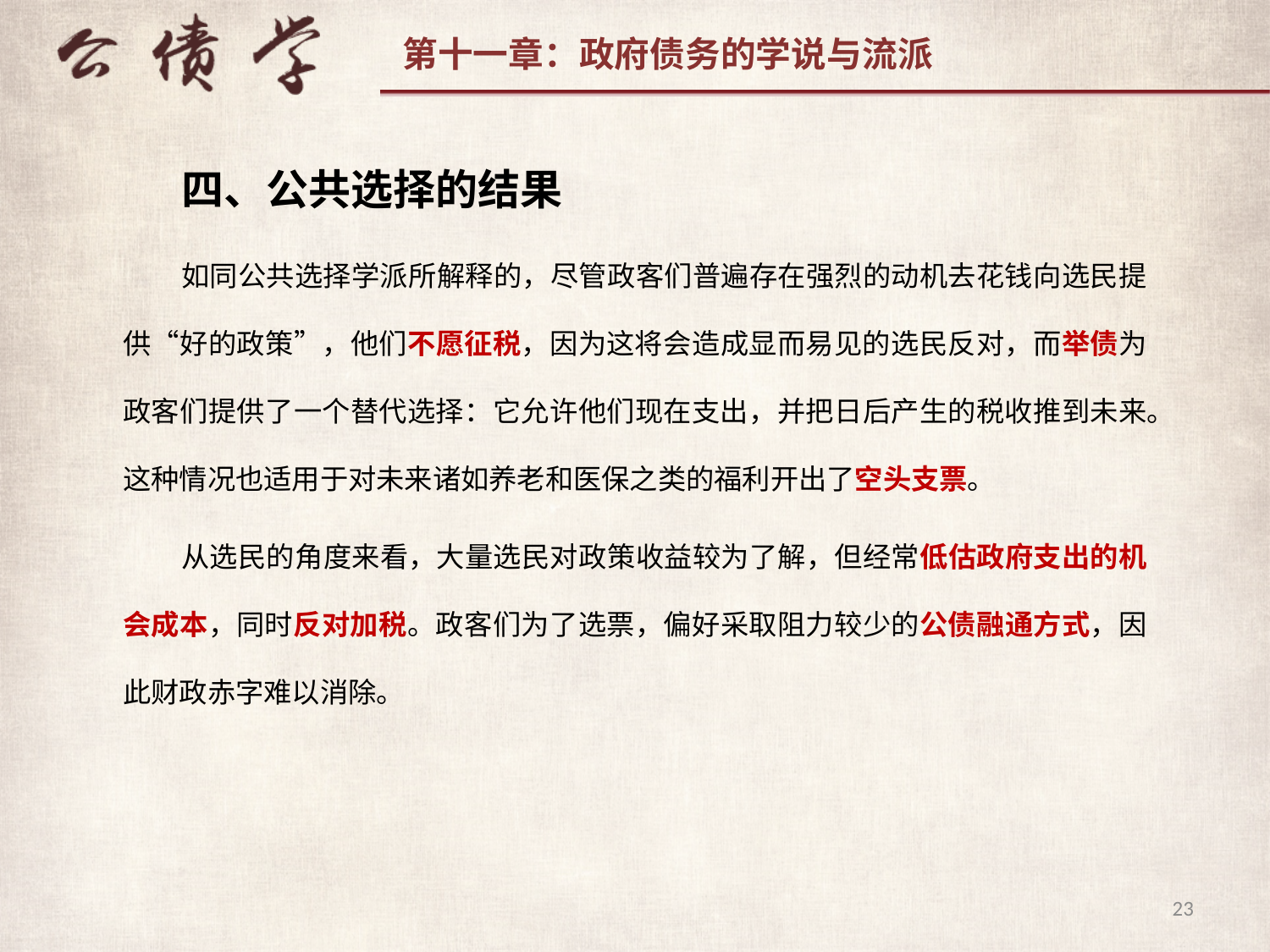

四、公共选择的结果
如同公共选择学派所解释的，尽管政客们普遍存在强烈的动机去花钱向选民提供“好的政策”，他们不愿征税，因为这将会造成显而易见的选民反对，而举债为政客们提供了一个替代选择：它允许他们现在支出，并把日后产生的税收推到未来。这种情况也适用于对未来诸如养老和医保之类的福利开出了空头支票。
从选民的角度来看，大量选民对政策收益较为了解，但经常低估政府支出的机会成本，同时反对加税。政客们为了选票，偏好采取阻力较少的公债融通方式，因此财政赤字难以消除。
23